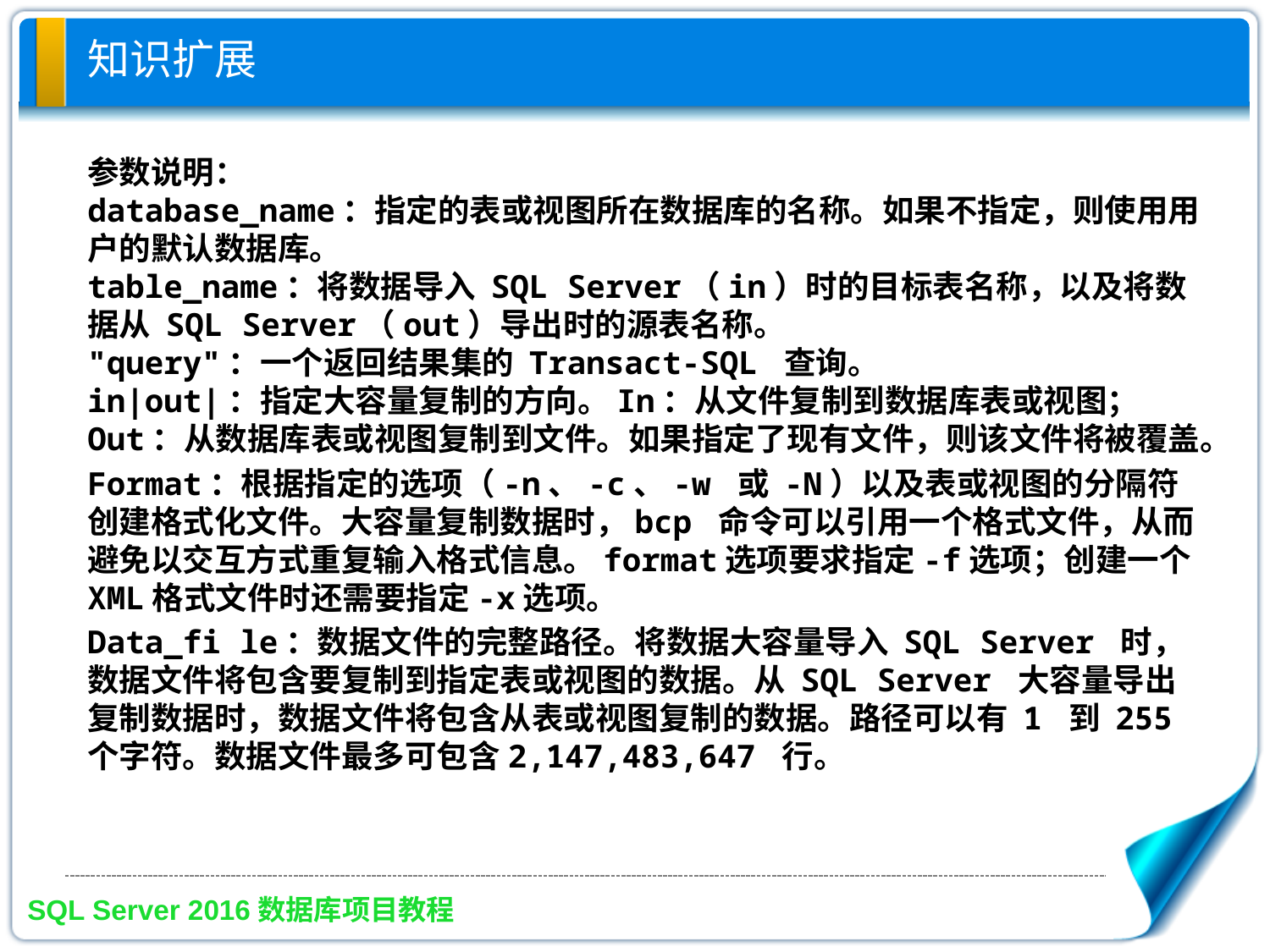

# 知识扩展
参数说明：
database_name：指定的表或视图所在数据库的名称。如果不指定，则使用用户的默认数据库。
table_name：将数据导入 SQL Server（in）时的目标表名称，以及将数据从 SQL Server（out）导出时的源表名称。
"query"：一个返回结果集的 Transact-SQL 查询。
in|out|：指定大容量复制的方向。In：从文件复制到数据库表或视图；Out：从数据库表或视图复制到文件。如果指定了现有文件，则该文件将被覆盖。
Format：根据指定的选项（-n、-c、-w 或 -N）以及表或视图的分隔符创建格式化文件。大容量复制数据时，bcp 命令可以引用一个格式文件，从而避免以交互方式重复输入格式信息。format选项要求指定-f选项；创建一个XML格式文件时还需要指定-x选项。
Data_fi le：数据文件的完整路径。将数据大容量导入 SQL Server 时，数据文件将包含要复制到指定表或视图的数据。从 SQL Server 大容量导出复制数据时，数据文件将包含从表或视图复制的数据。路径可以有 1 到 255 个字符。数据文件最多可包含2,147,483,647 行。